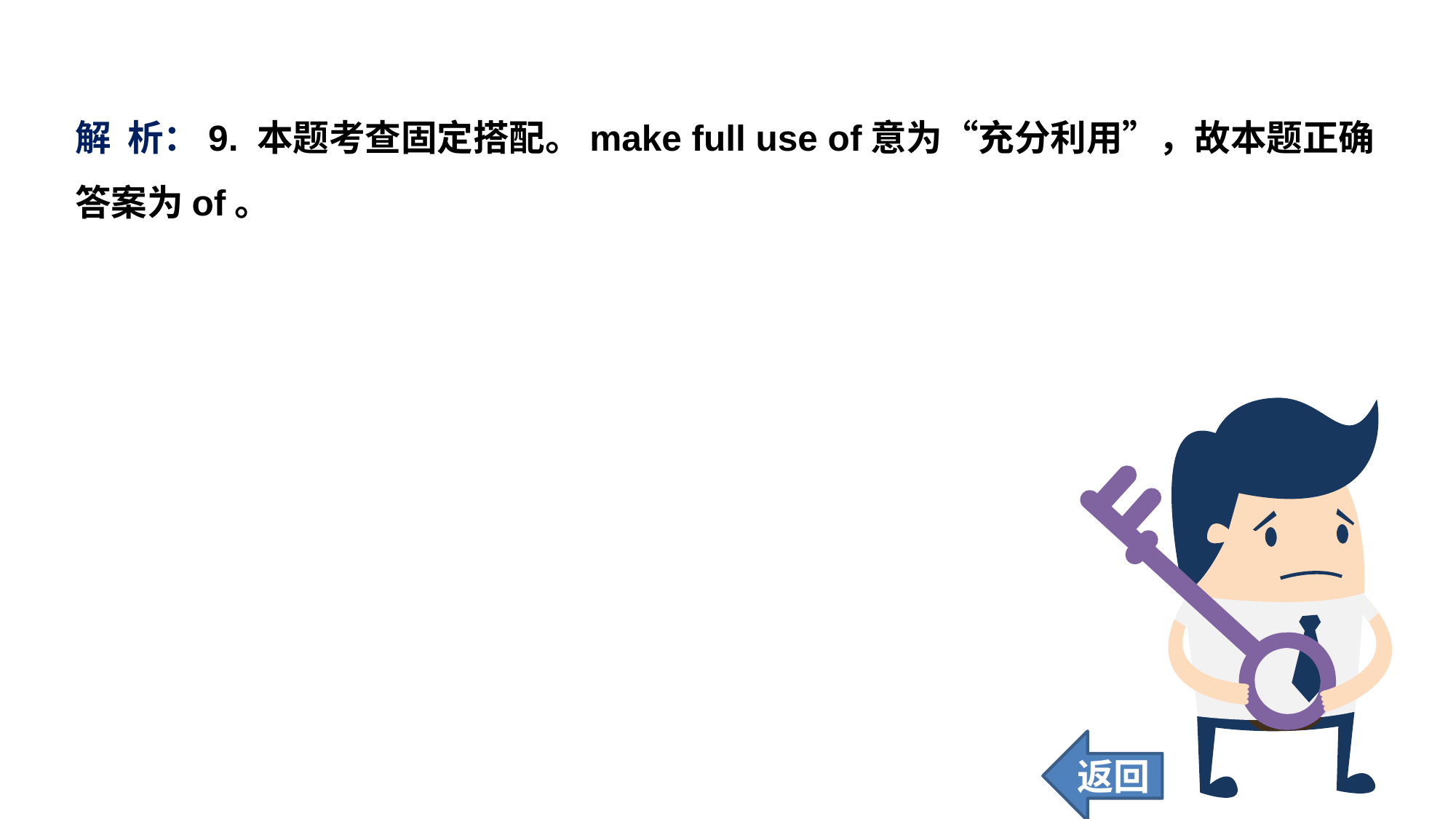

解  析：9. 本题考查固定搭配。make full use of意为“充分利用”，故本题正确答案为of。

返回
98